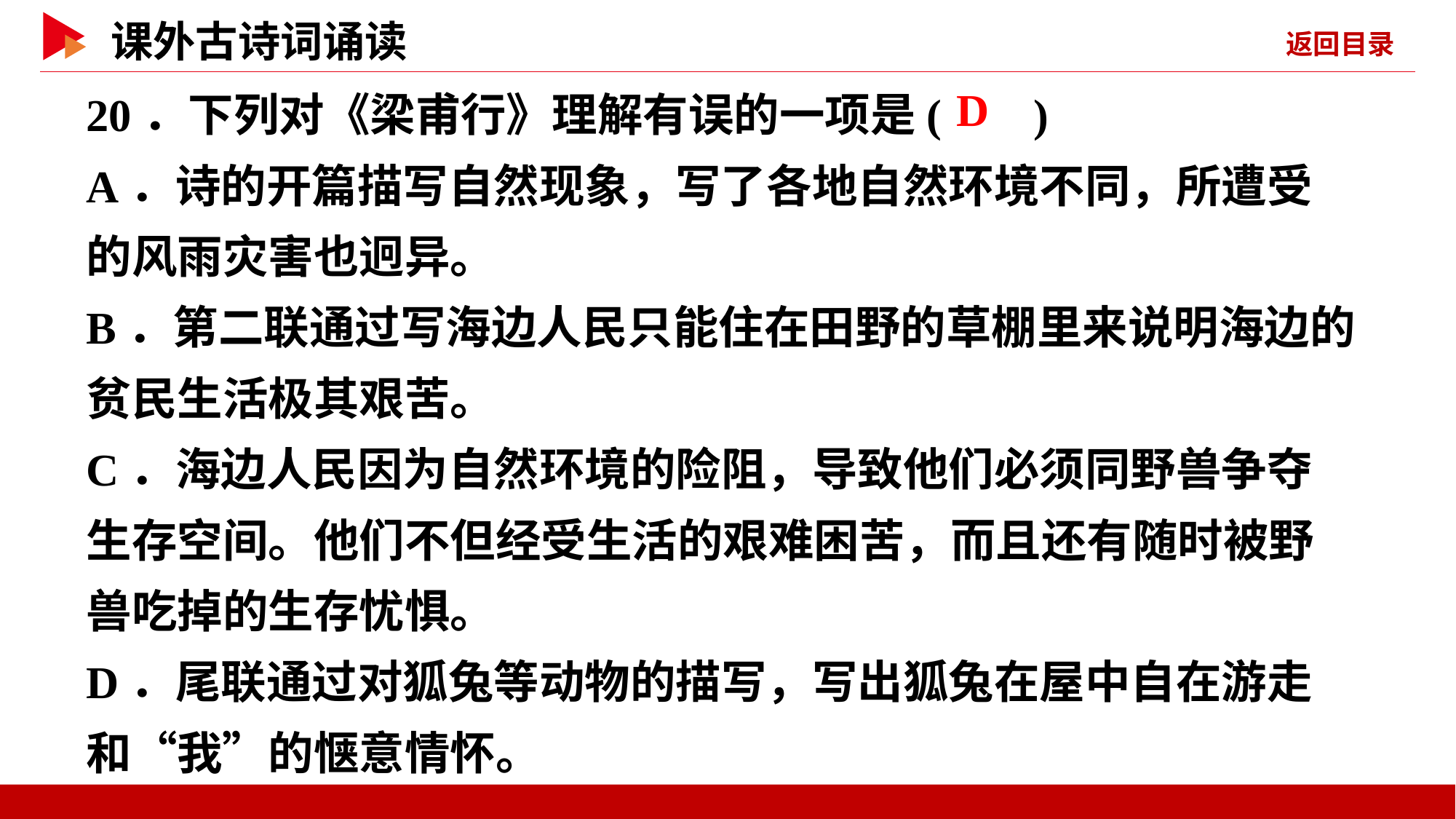

20．下列对《梁甫行》理解有误的一项是(        )
A．诗的开篇描写自然现象，写了各地自然环境不同，所遭受的风雨灾害也迥异。
B．第二联通过写海边人民只能住在田野的草棚里来说明海边的贫民生活极其艰苦。
C．海边人民因为自然环境的险阻，导致他们必须同野兽争夺生存空间。他们不但经受生活的艰难困苦，而且还有随时被野兽吃掉的生存忧惧。
D．尾联通过对狐兔等动物的描写，写出狐兔在屋中自在游走和“我”的惬意情怀。
   D